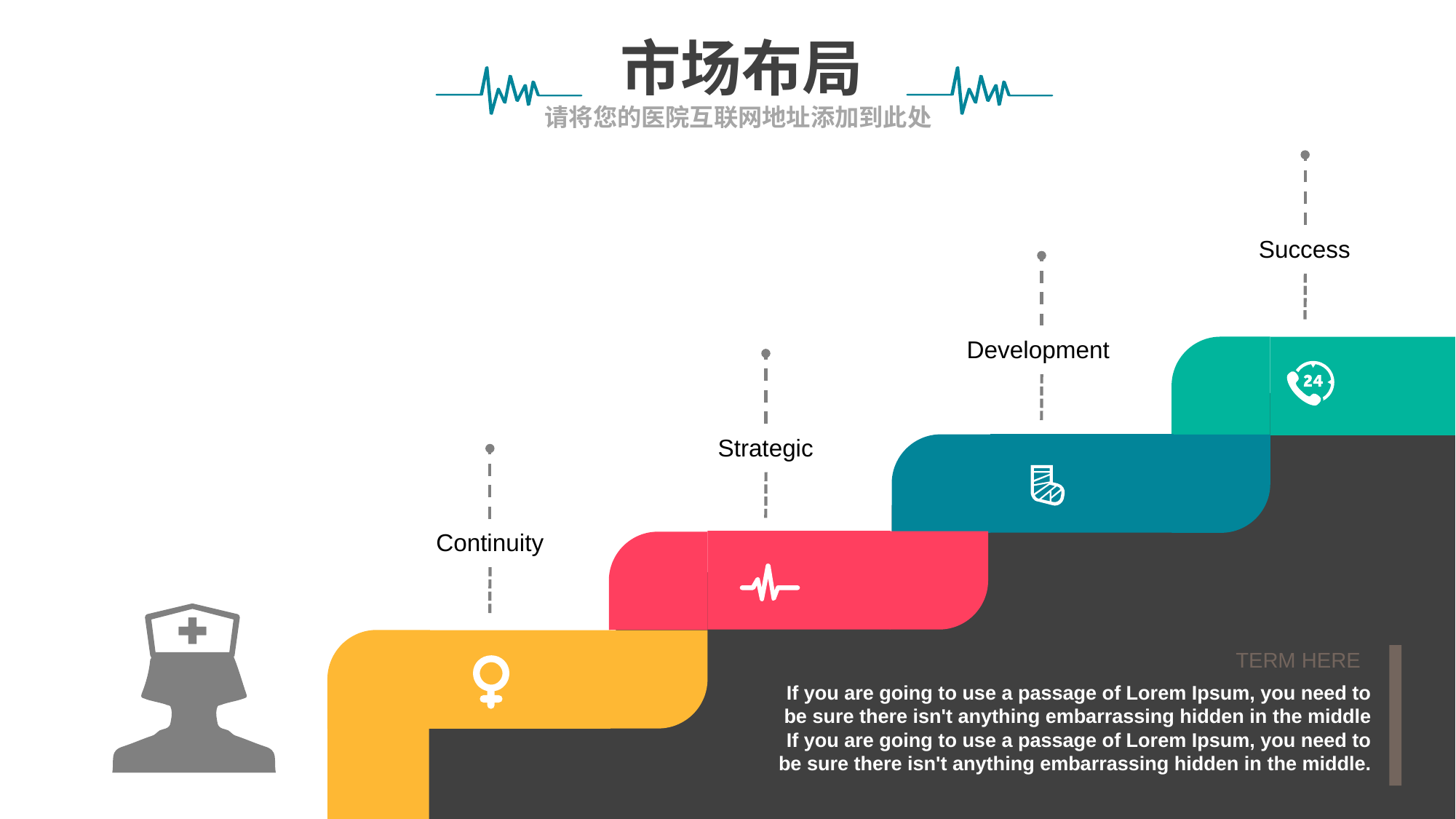

市场布局

请将您的医院互联网地址添加到此处

Success

Development

Strategic

Continuity

TERM HERE
If you are going to use a passage of Lorem Ipsum, you need to be sure there isn't anything embarrassing hidden in the middle
If you are going to use a passage of Lorem Ipsum, you need to be sure there isn't anything embarrassing hidden in the middle.

24